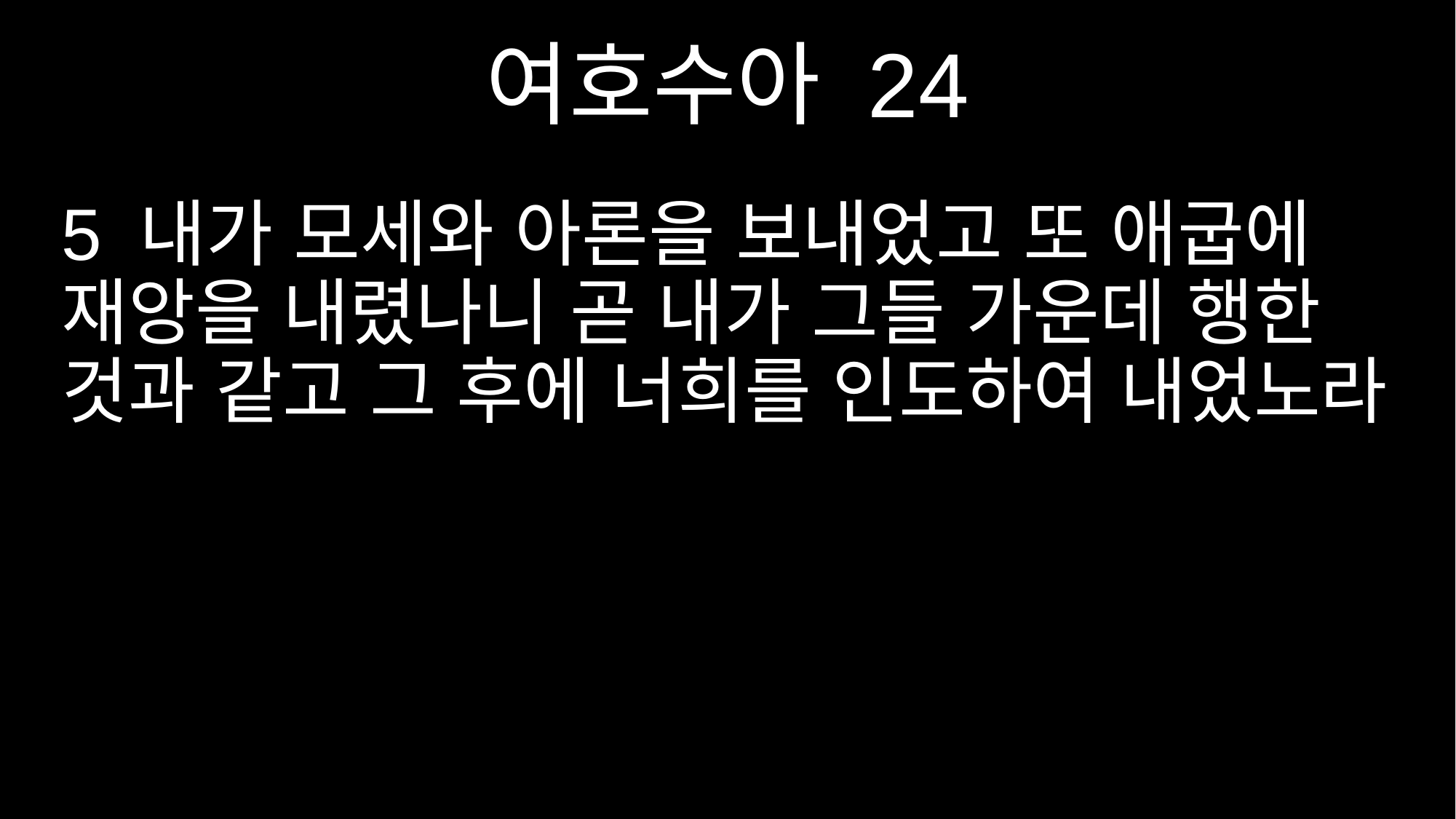

여호수아 24
5 내가 모세와 아론을 보내었고 또 애굽에 재앙을 내렸나니 곧 내가 그들 가운데 행한 것과 같고 그 후에 너희를 인도하여 내었노라